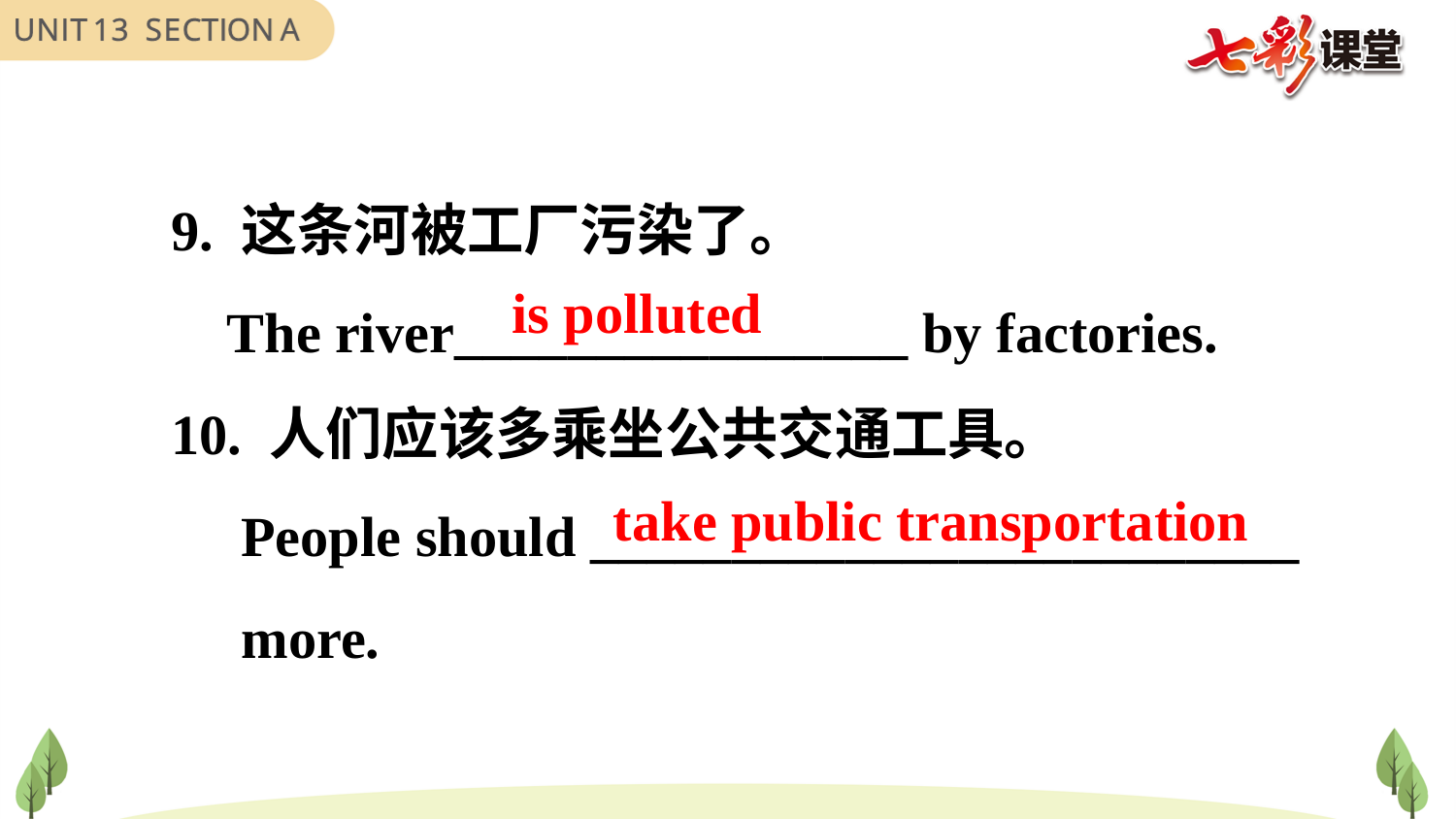

9. 这条河被工厂污染了。
    The river________________ by factories.
10. 人们应该多乘坐公共交通工具。
     People should _________________________
     more.
is polluted
take public transportation